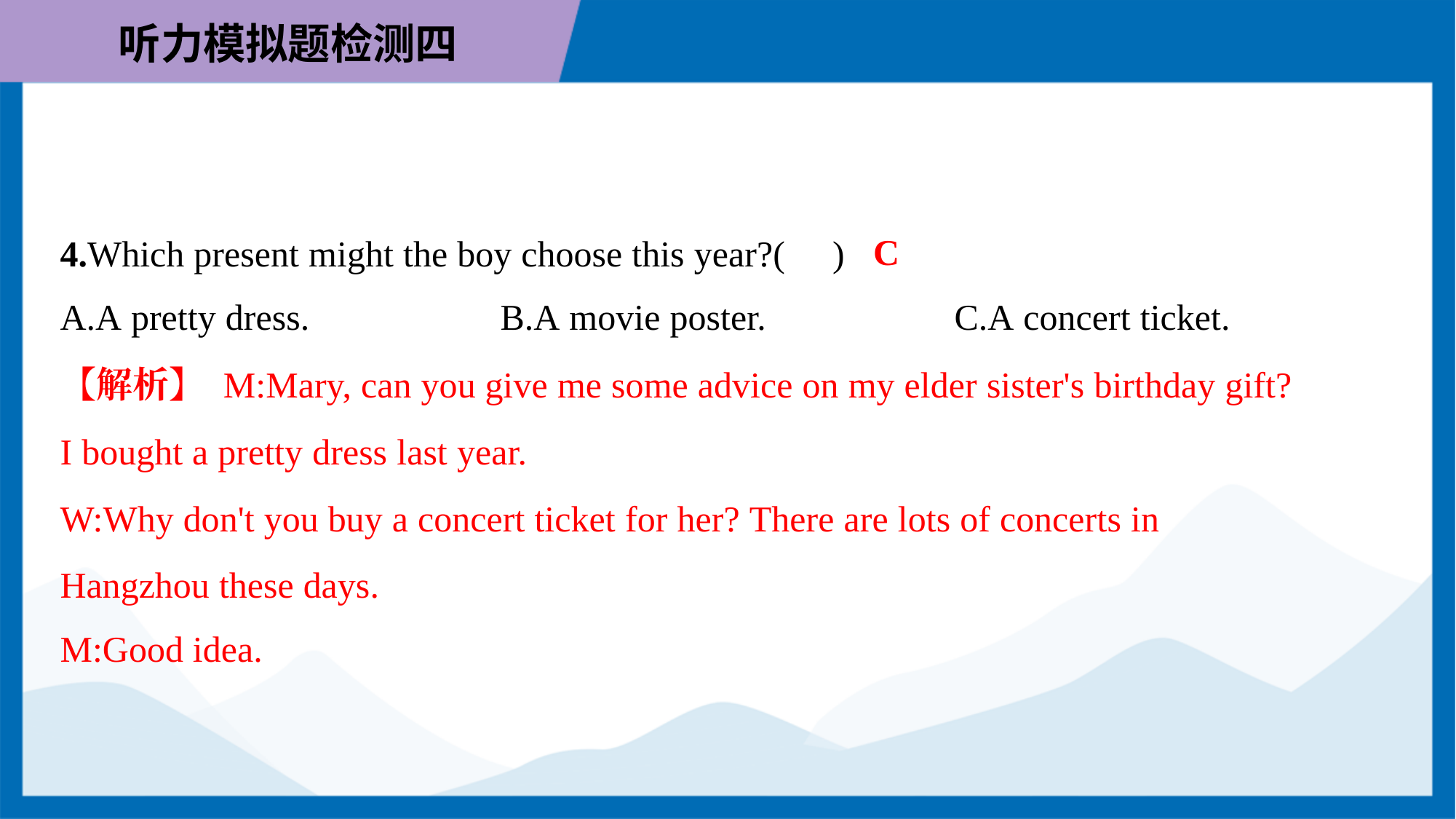

C
4.Which present might the boy choose this year?(     )
A.A pretty dress.	B.A movie poster.	C.A concert ticket.
【解析】 M:Mary, can you give me some advice on my elder sister's birthday gift?
I bought a pretty dress last year.
W:Why don't you buy a concert ticket for her? There are lots of concerts in
Hangzhou these days.
M:Good idea.